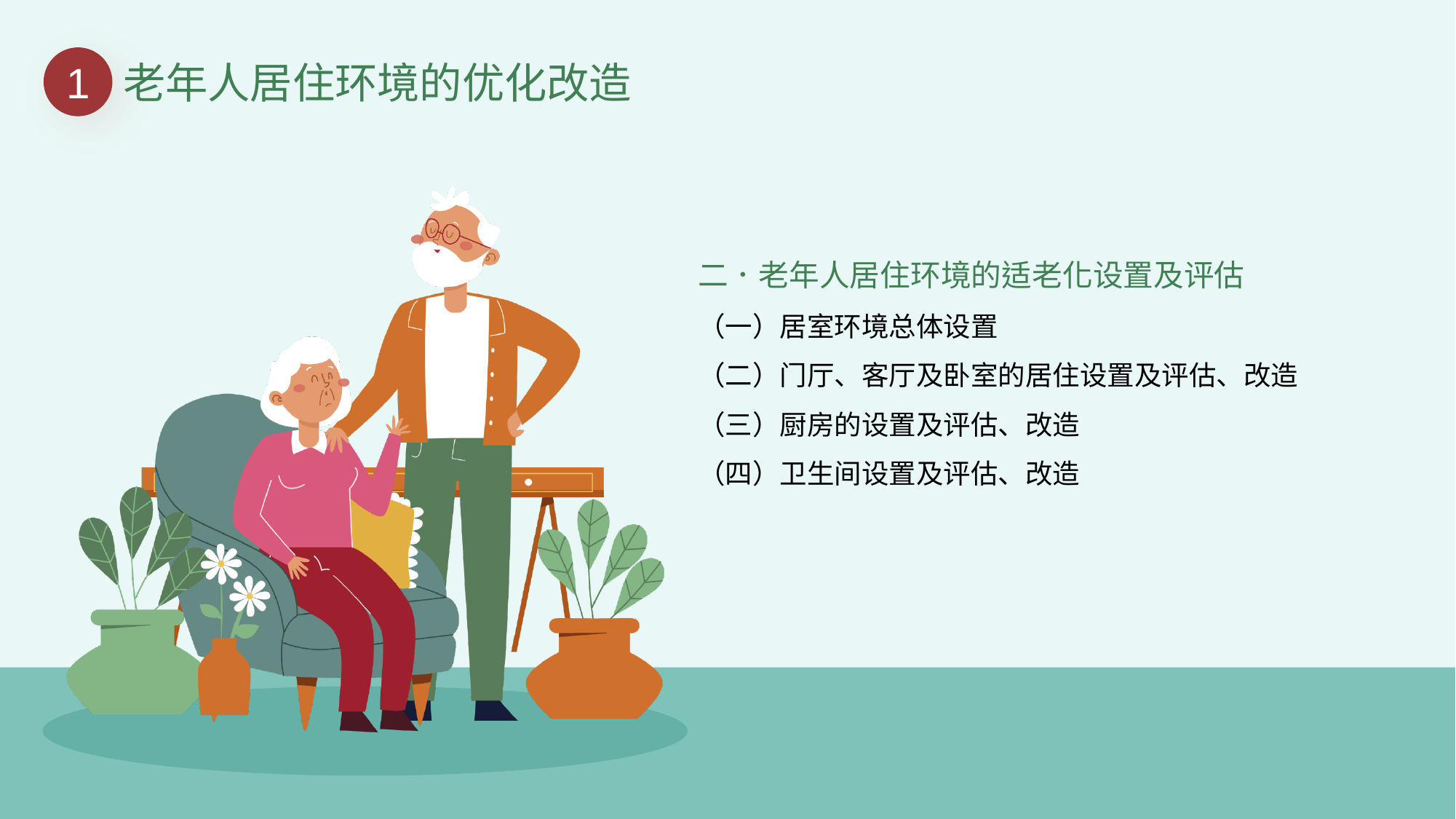

1
老年人居住环境的优化改造

二．老年人居住环境的适老化设置及评估
（一）居室环境总体设置
（二）门厅、客厅及卧室的居住设置及评估、改造
（三）厨房的设置及评估、改造
（四）卫生间设置及评估、改造